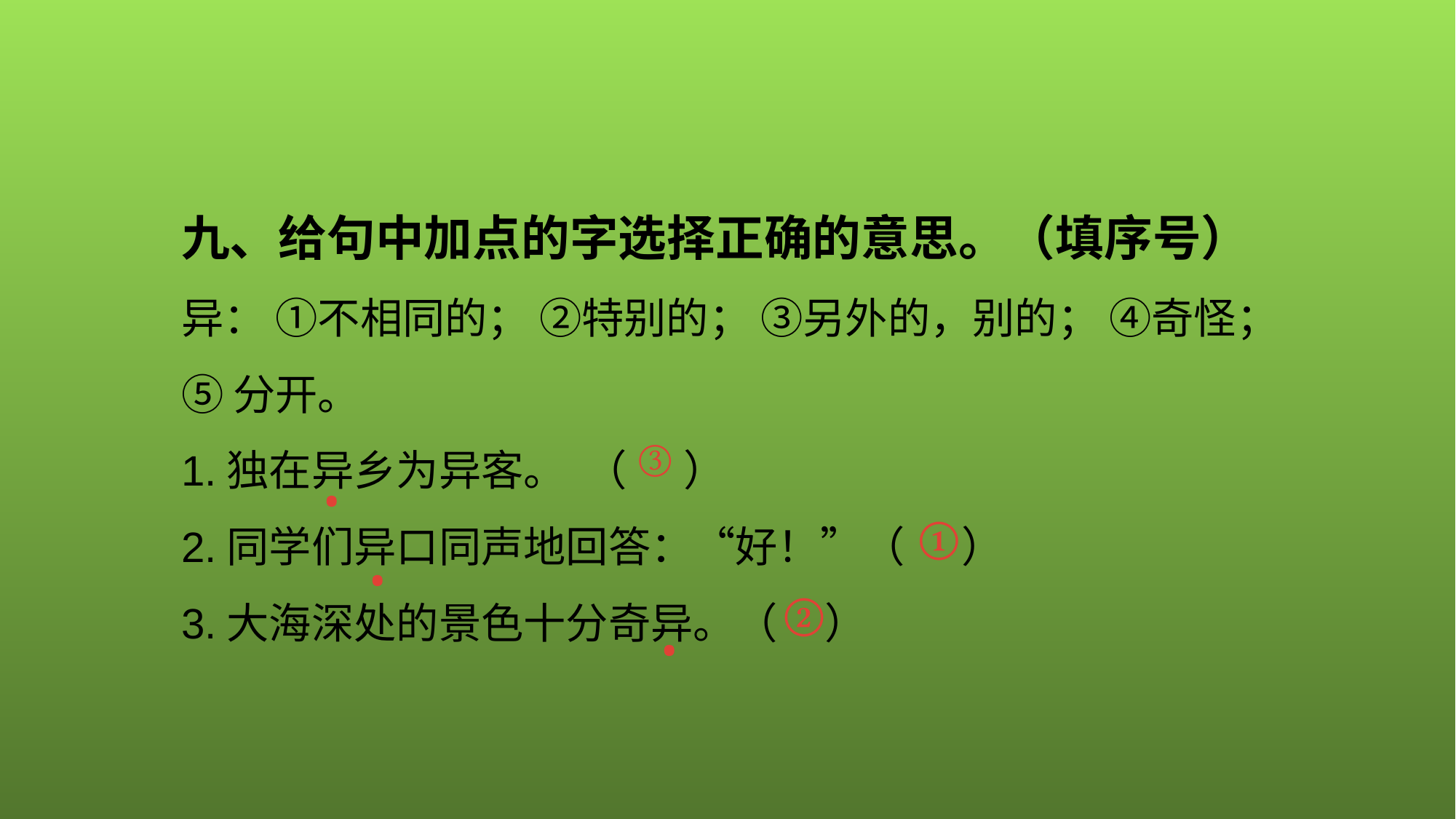

九、给句中加点的字选择正确的意思。（填序号）
异： ①不相同的； ②特别的； ③另外的，别的； ④奇怪； ⑤ 分开。
1.独在异乡为异客。  （      ）
2.同学们异口同声地回答：“好！”（      ）
3.大海深处的景色十分奇异。（     ）
.
③
.
 ①
.
 ②